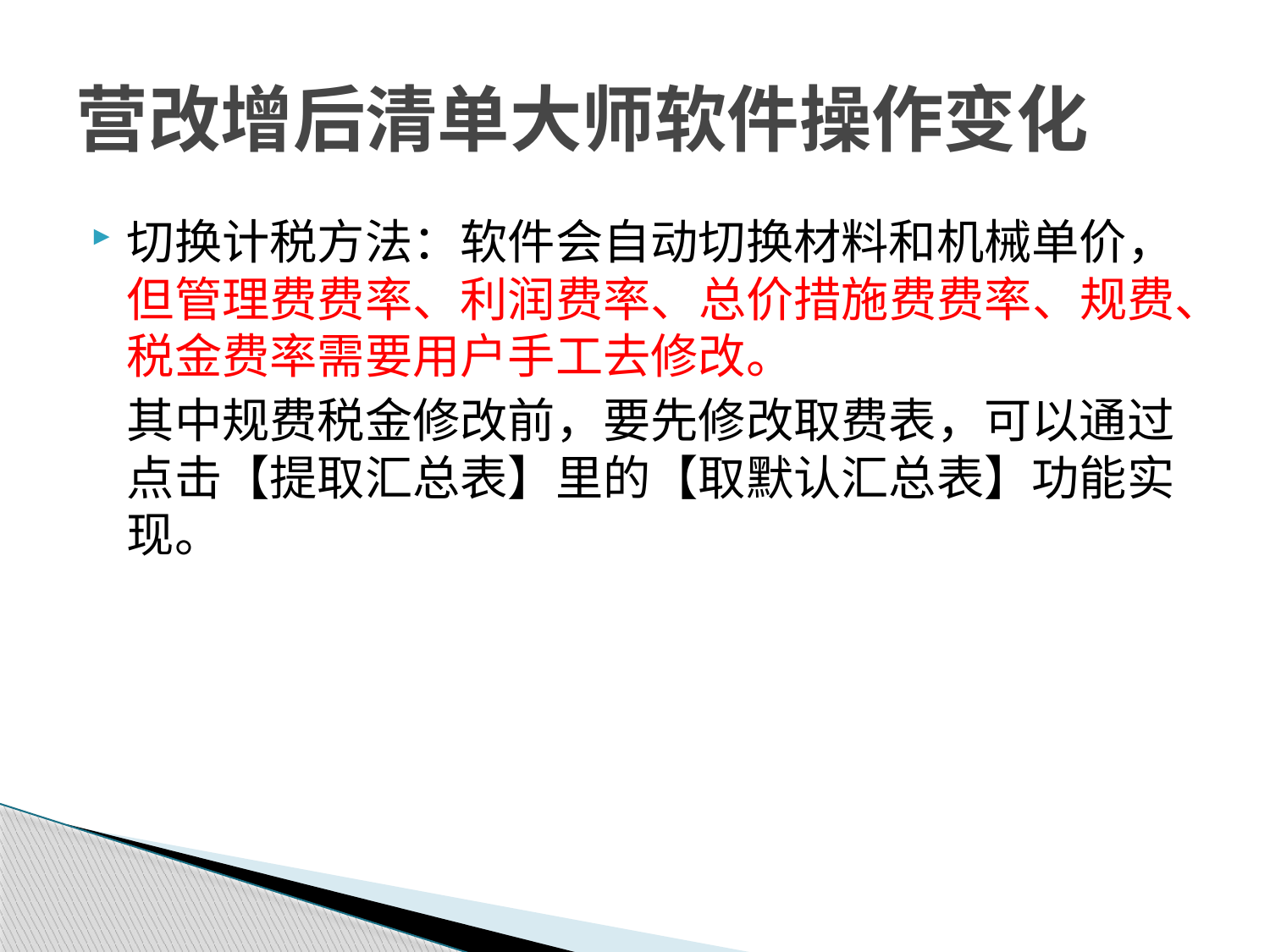

# 营改增后清单大师软件操作变化
切换计税方法：软件会自动切换材料和机械单价，但管理费费率、利润费率、总价措施费费率、规费、税金费率需要用户手工去修改。
	其中规费税金修改前，要先修改取费表，可以通过点击【提取汇总表】里的【取默认汇总表】功能实现。